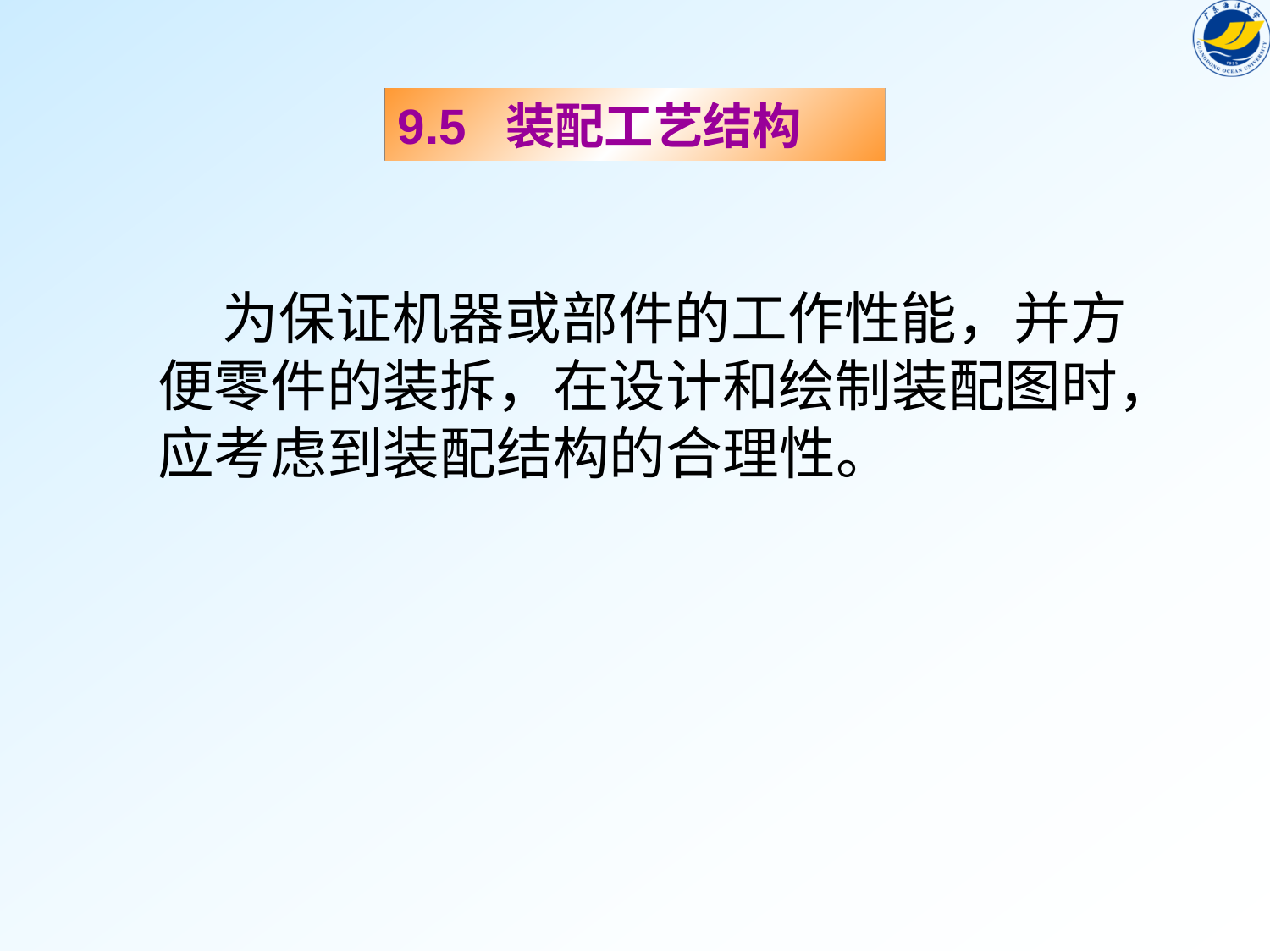

9.5  装配工艺结构
    为保证机器或部件的工作性能，并方便零件的装拆，在设计和绘制装配图时，应考虑到装配结构的合理性。